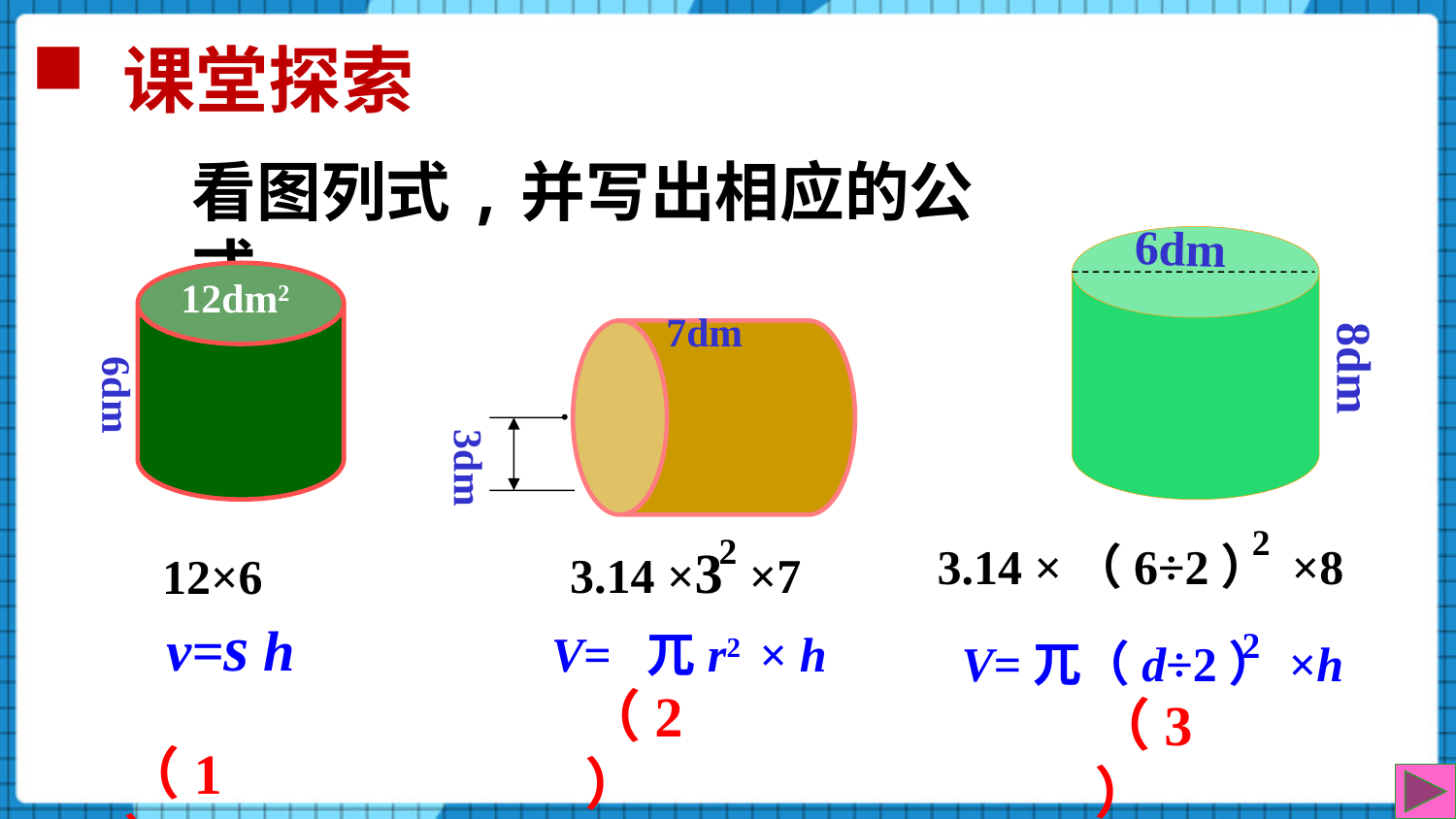

# 课堂探索
看图列式,并写出相应的公式。
6dm

12dm2
 6dm

    7dm
.
 3dm

8dm

2
3.14 ×（6÷2） ×8
2
3.14 ×3  ×7
12×6
v=s h

2
V=兀（d÷2）×h
V=  兀r2  × h
 （1）
（2）
（3）